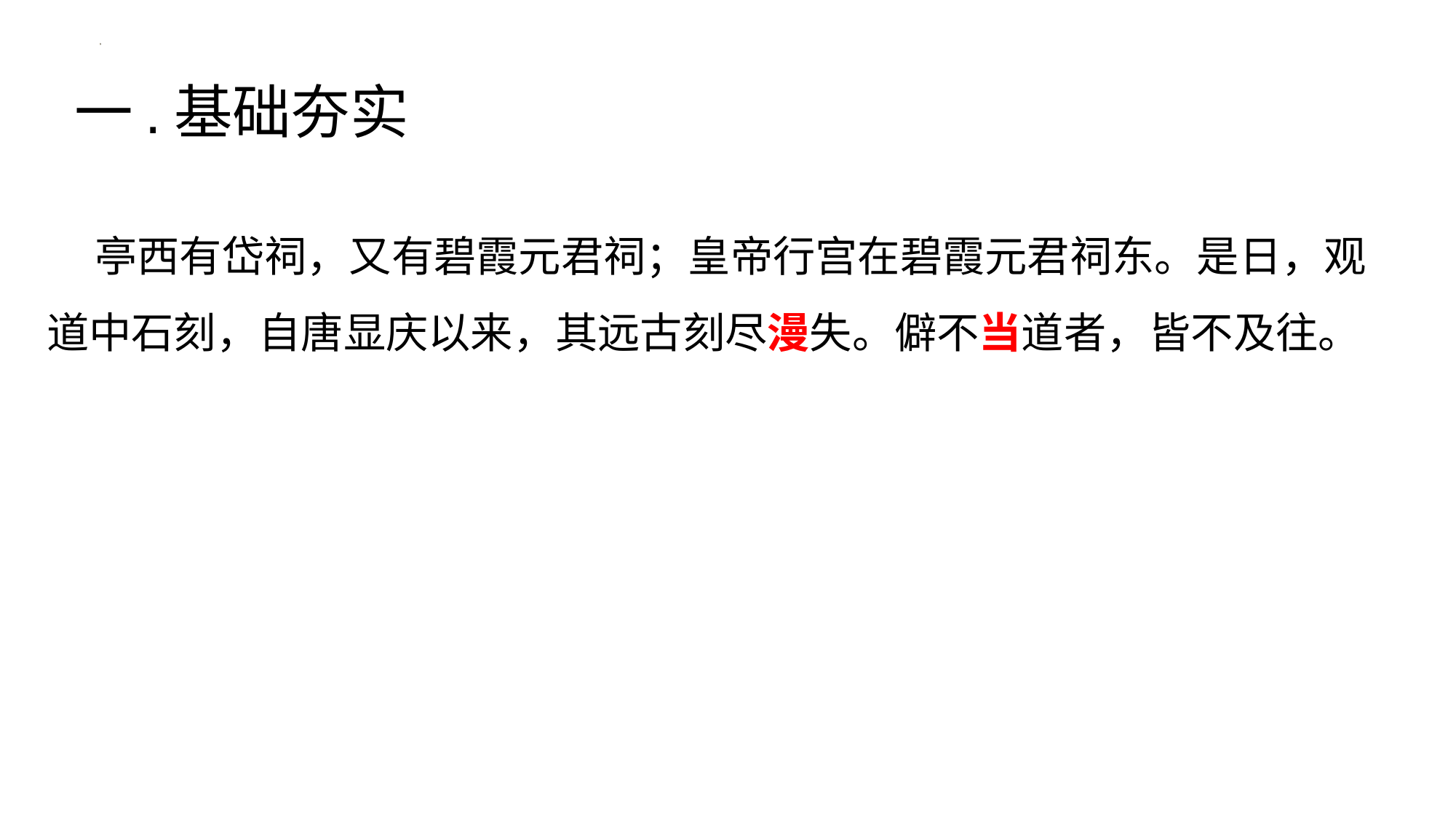

一.基础夯实
    亭西有岱祠，又有碧霞元君祠；皇帝行宫在碧霞元君祠东。是日，观道中石刻，自唐显庆以来，其远古刻尽漫失。僻不当道者，皆不及往。